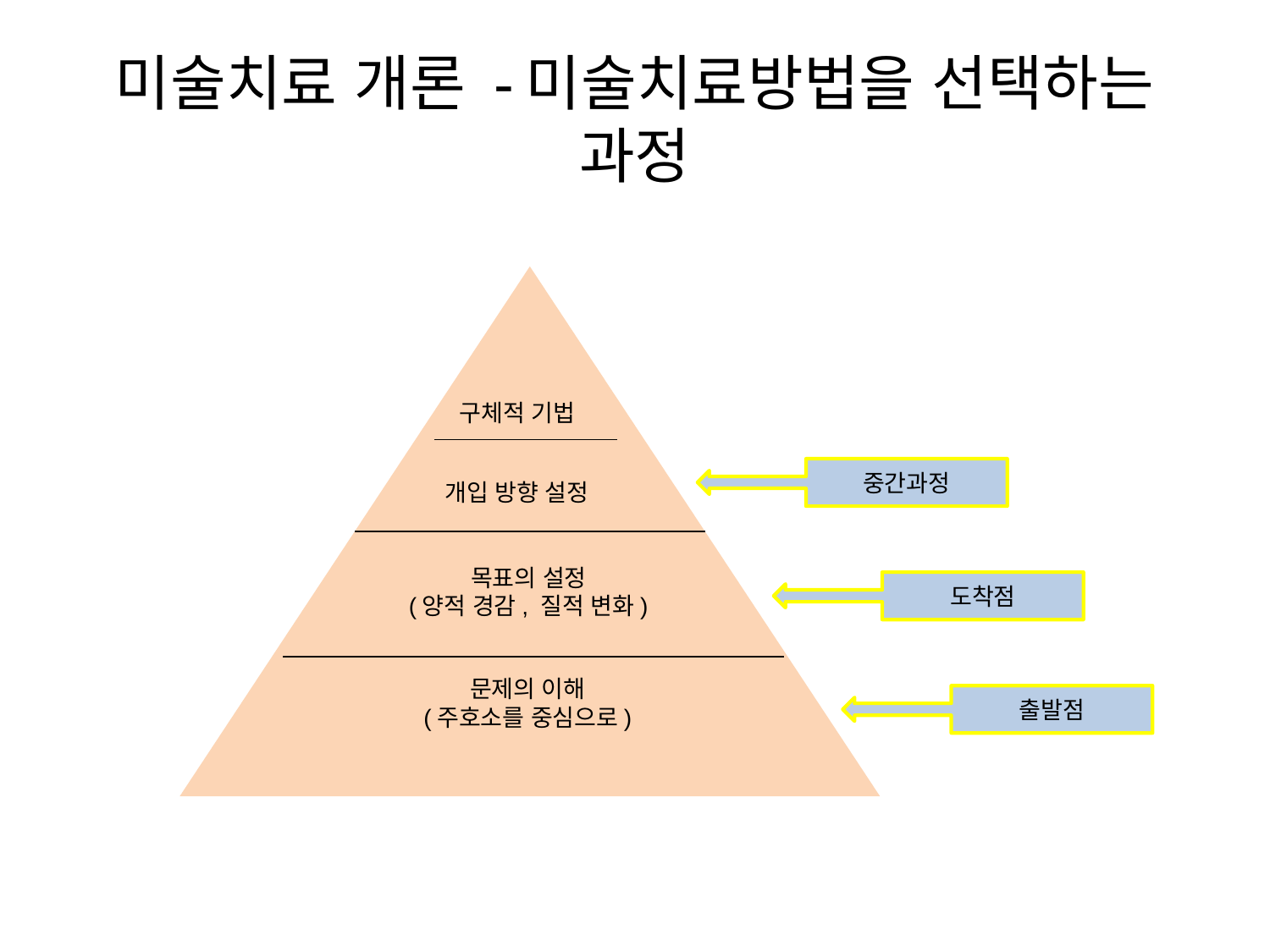

# 미술치료 개론 -미술치료방법을 선택하는 과정

구체적 기법
중간과정
개입 방향 설정
목표의 설정
(양적 경감, 질적 변화)
도착점
문제의 이해
(주호소를 중심으로)
출발점